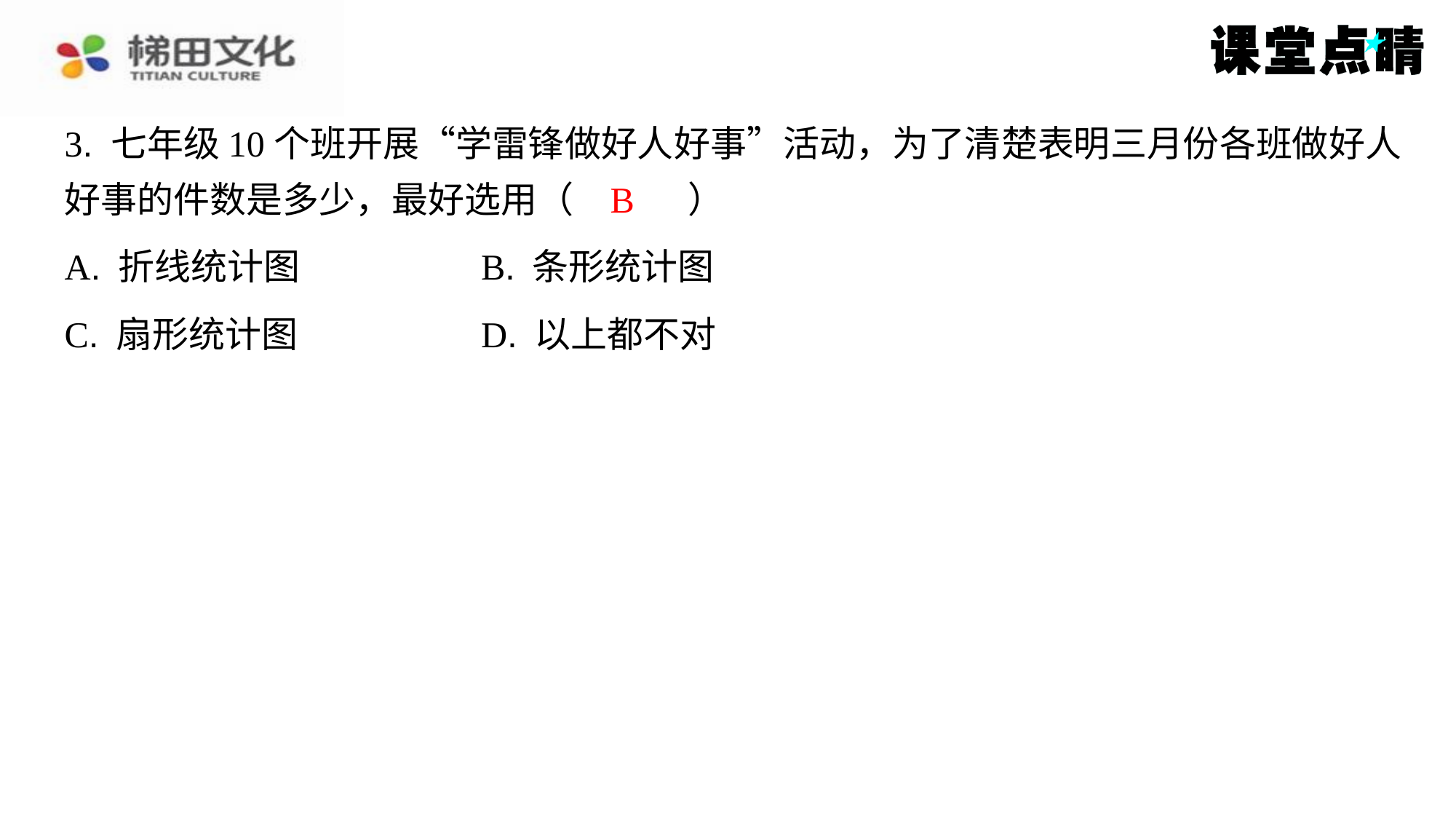

3. 七年级10个班开展“学雷锋做好人好事”活动，为了清楚表明三月份各班做好人
好事的件数是多少，最好选用（　B　）
B
| A. 折线统计图 | B. 条形统计图 |
| --- | --- |
| C. 扇形统计图 | D. 以上都不对 |